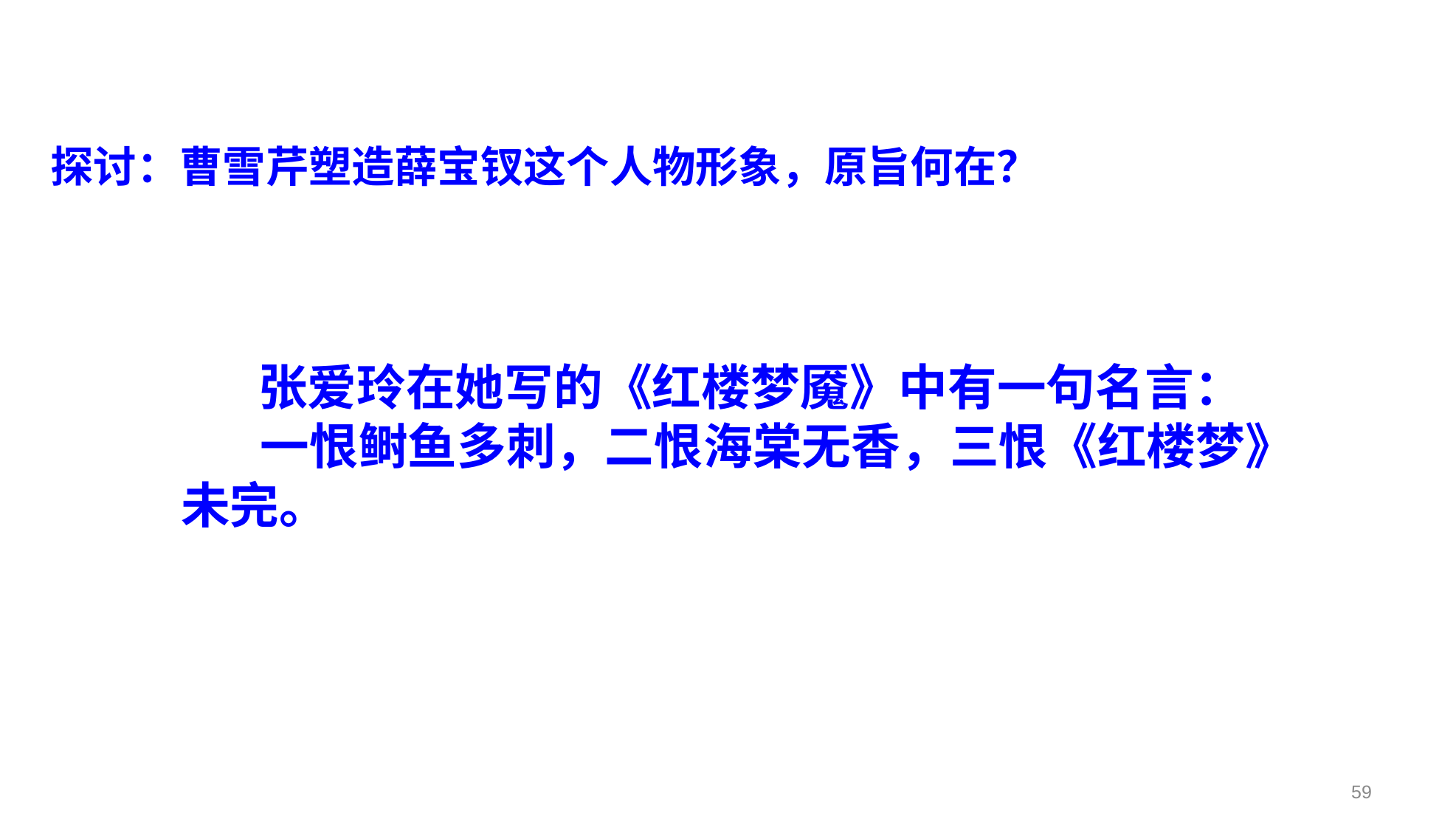

探讨：曹雪芹塑造薛宝钗这个人物形象，原旨何在？

       张爱玲在她写的《红楼梦魇》中有一句名言：
      一恨鲥鱼多刺，二恨海棠无香，三恨《红楼梦》未完。
59